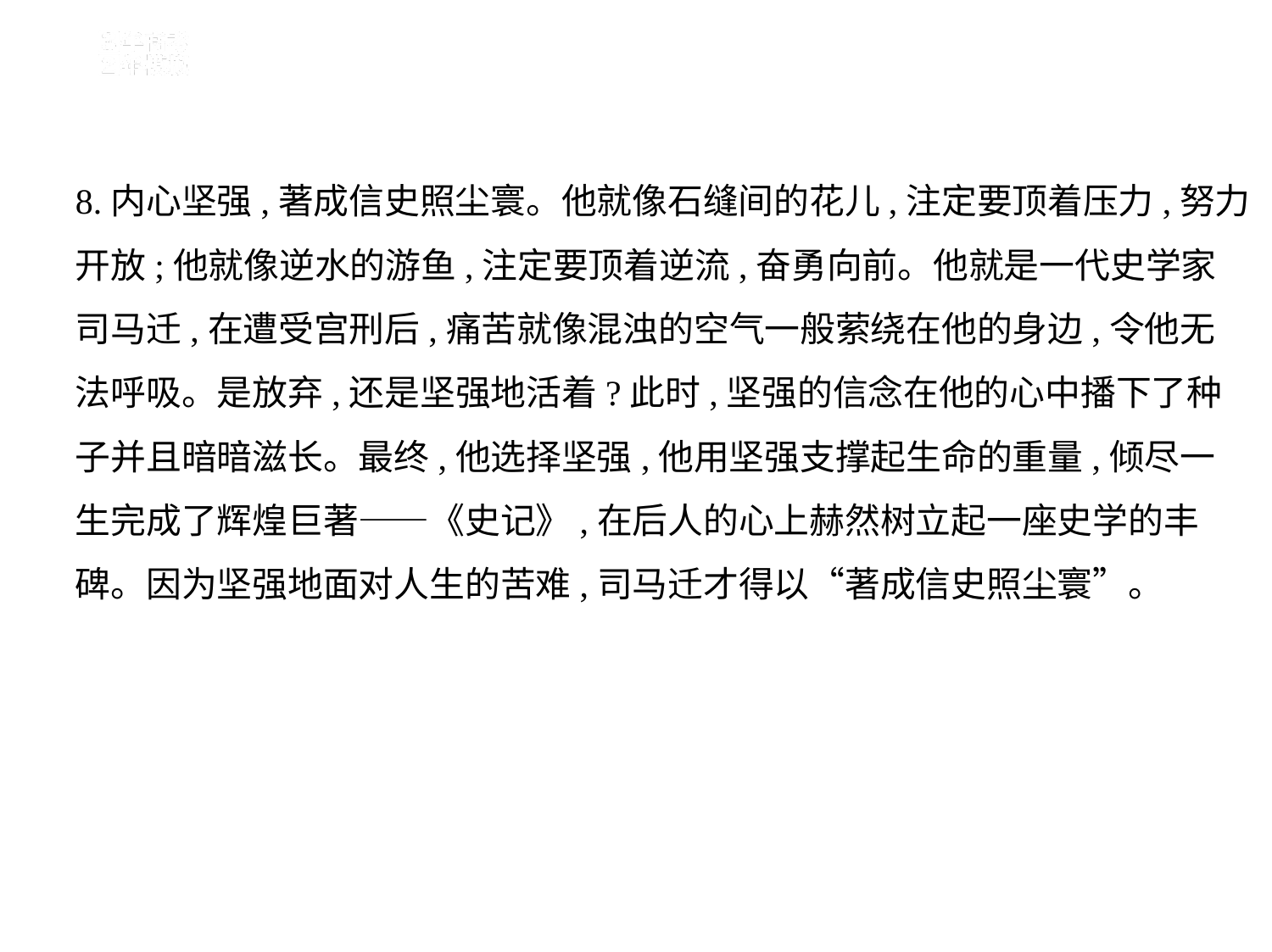

8.内心坚强,著成信史照尘寰。他就像石缝间的花儿,注定要顶着压力,努力
开放;他就像逆水的游鱼,注定要顶着逆流,奋勇向前。他就是一代史学家
司马迁,在遭受宫刑后,痛苦就像混浊的空气一般萦绕在他的身边,令他无
法呼吸。是放弃,还是坚强地活着?此时,坚强的信念在他的心中播下了种
子并且暗暗滋长。最终,他选择坚强,他用坚强支撑起生命的重量,倾尽一
生完成了辉煌巨著——《史记》,在后人的心上赫然树立起一座史学的丰
碑。因为坚强地面对人生的苦难,司马迁才得以“著成信史照尘寰”。